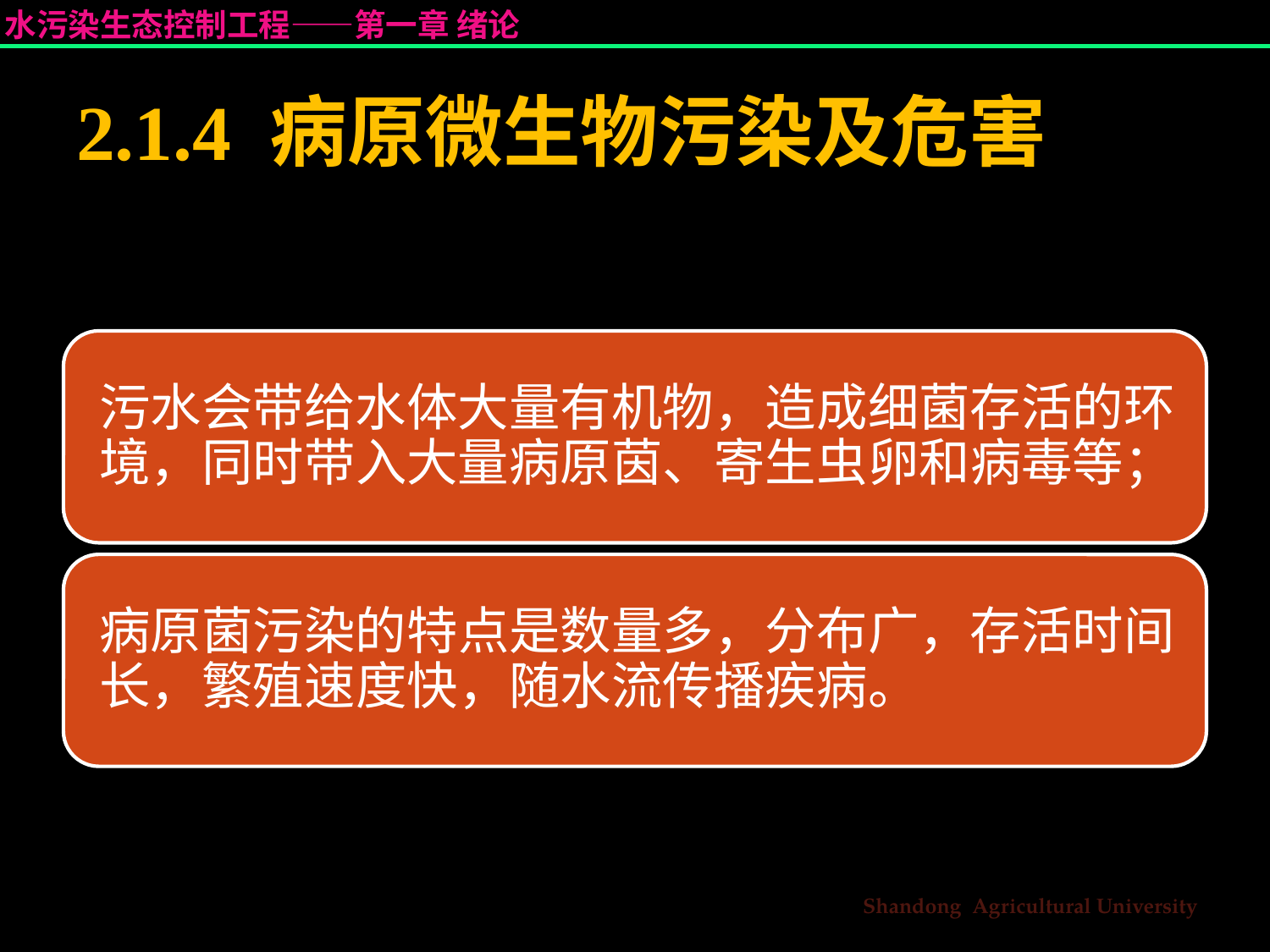

# 2.1.4 病原微生物污染及危害
污水会带给水体大量有机物，造成细菌存活的环境，同时带入大量病原茵、寄生虫卵和病毒等；
病原菌污染的特点是数量多，分布广，存活时间长，繁殖速度快，随水流传播疾病。